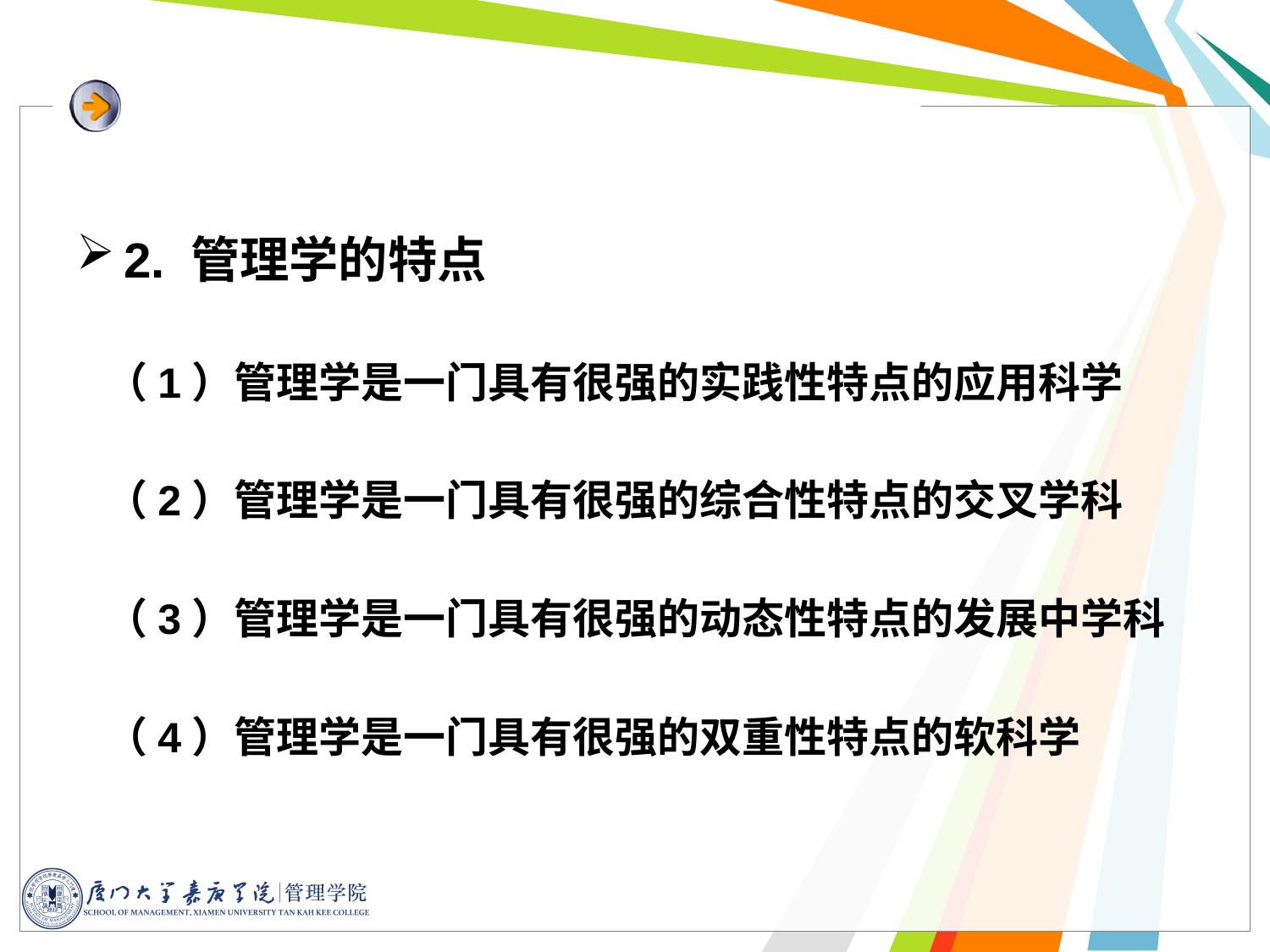

2. 管理学的特点

  （1）管理学是一门具有很强的实践性特点的应用科学

  （2）管理学是一门具有很强的综合性特点的交叉学科

  （3）管理学是一门具有很强的动态性特点的发展中学科

  （4）管理学是一门具有很强的双重性特点的软科学